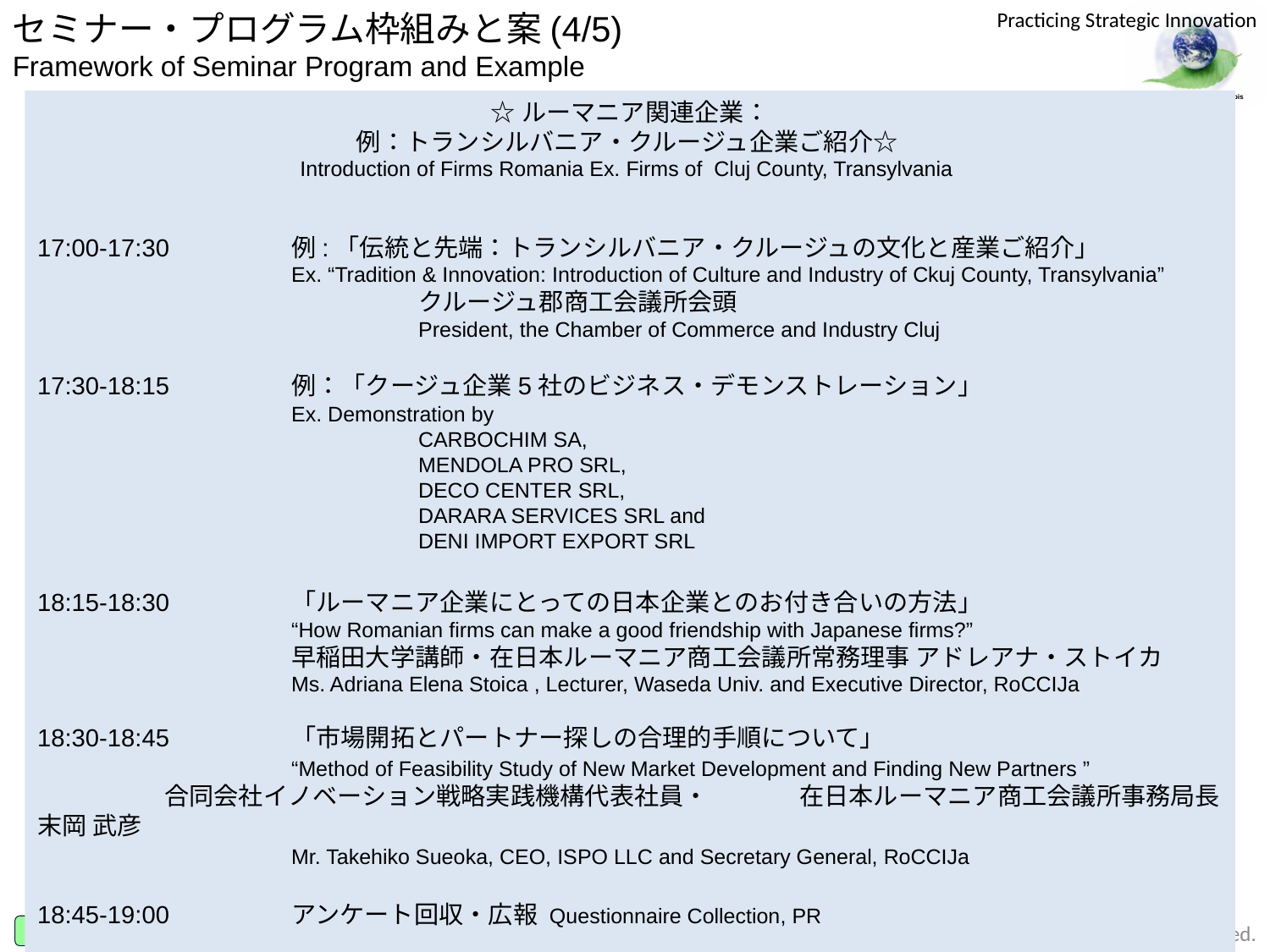

セミナー・プログラム枠組みと案(4/5)
Framework of Seminar Program and Example
☆ルーマニア関連企業：
例：トランシルバニア・クルージュ企業ご紹介☆
Introduction of Firms Romania Ex. Firms of  Cluj County, Transylvania

17:00-17:30	例:「伝統と先端：トランシルバニア・クルージュの文化と産業ご紹介」
		Ex. “Tradition & Innovation: Introduction of Culture and Industry of Ckuj County, Transylvania”
			クルージュ郡商工会議所会頭
			President, the Chamber of Commerce and Industry Cluj

17:30-18:15	例：「クージュ企業5社のビジネス・デモンストレーション」
		Ex. Demonstration by
			CARBOCHIM SA,
			MENDOLA PRO SRL,
			DECO CENTER SRL,
			DARARA SERVICES SRL and
			DENI IMPORT EXPORT SRL

18:15-18:30	「ルーマニア企業にとっての日本企業とのお付き合いの方法」
		“How Romanian firms can make a good friendship with Japanese firms?”
		早稲田大学講師・在日本ルーマニア商工会議所常務理事 アドレアナ・ストイカ
		Ms. Adriana Elena Stoica , Lecturer, Waseda Univ. and Executive Director, RoCCIJa

18:30-18:45 	「市場開拓とパートナー探しの合理的手順について」
		“Method of Feasibility Study of New Market Development and Finding New Partners ”
	合同会社イノベーション戦略実践機構代表社員・	在日本ルーマニア商工会議所事務局長 末岡 武彦
		Mr. Takehiko Sueoka, CEO, ISPO LLC and Secretary General, RoCCIJa

18:45-19:00	アンケート回収・広報 Questionnaire Collection, PR

2016/4/24
5
Copyright  © 2012-  ISPO All rights reserved.